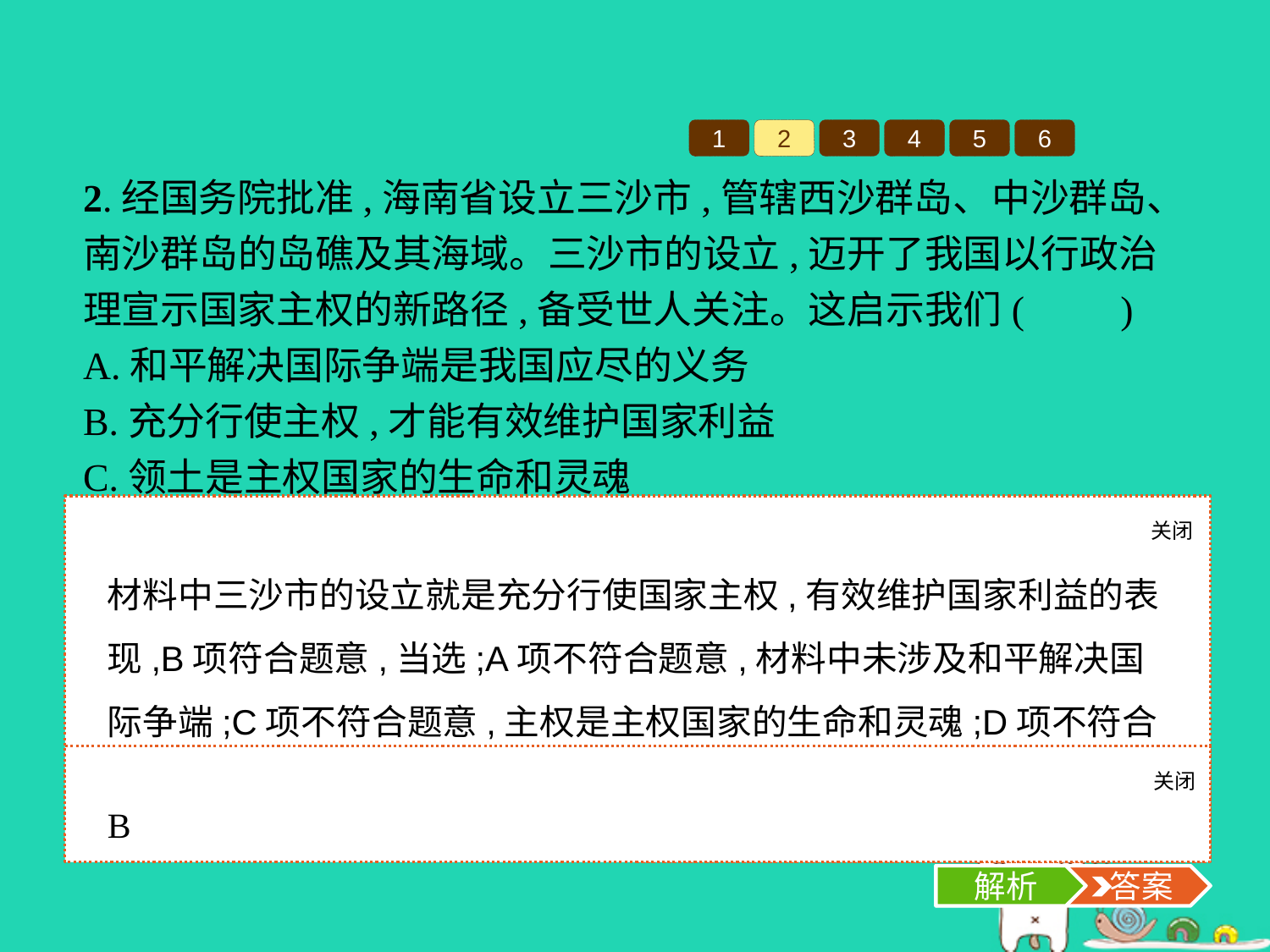

1
2
3
4
5
6
2.经国务院批准,海南省设立三沙市,管辖西沙群岛、中沙群岛、南沙群岛的岛礁及其海域。三沙市的设立,迈开了我国以行政治理宣示国家主权的新路径,备受世人关注。这启示我们(　　)
A.和平解决国际争端是我国应尽的义务
B.充分行使主权,才能有效维护国家利益
C.领土是主权国家的生命和灵魂
D.维护国家主权是我国外交政策的宗旨

关闭
解析

材料中三沙市的设立就是充分行使国家主权,有效维护国家利益的表现,B项符合题意,当选;A项不符合题意,材料中未涉及和平解决国际争端;C项不符合题意,主权是主权国家的生命和灵魂;D项不符合题意,应排除,故选B项。

关闭
解析
  答案

B
解析
  答案